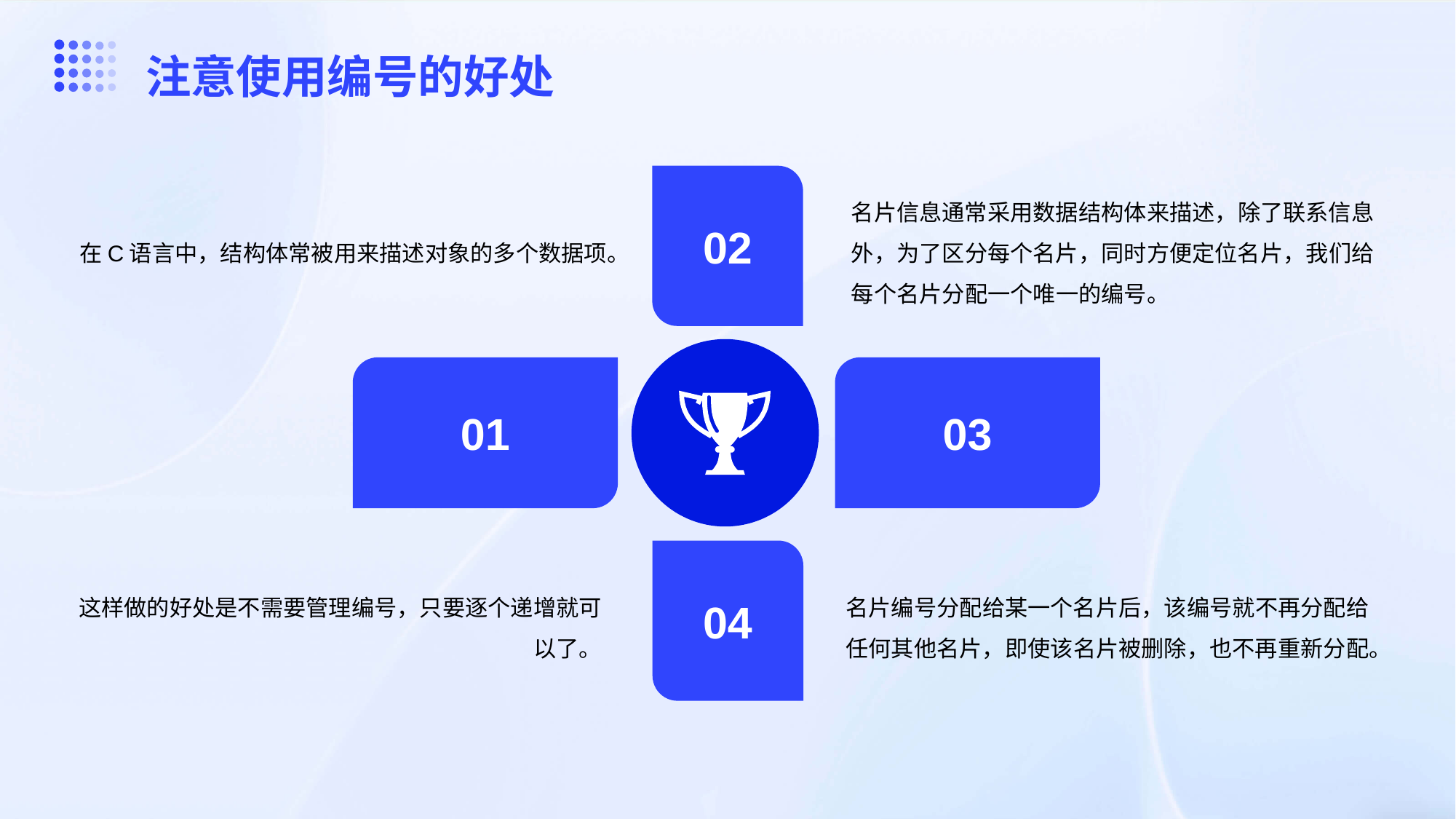

注意使用编号的好处

在C语言中，结构体常被用来描述对象的多个数据项。
名片信息通常采用数据结构体来描述，除了联系信息外，为了区分每个名片，同时方便定位名片，我们给每个名片分配一个唯一的编号。
输入
标题
02

01
03

这样做的好处是不需要管理编号，只要逐个递增就可以了。
名片编号分配给某一个名片后，该编号就不再分配给任何其他名片，即使该名片被删除，也不再重新分配。
04